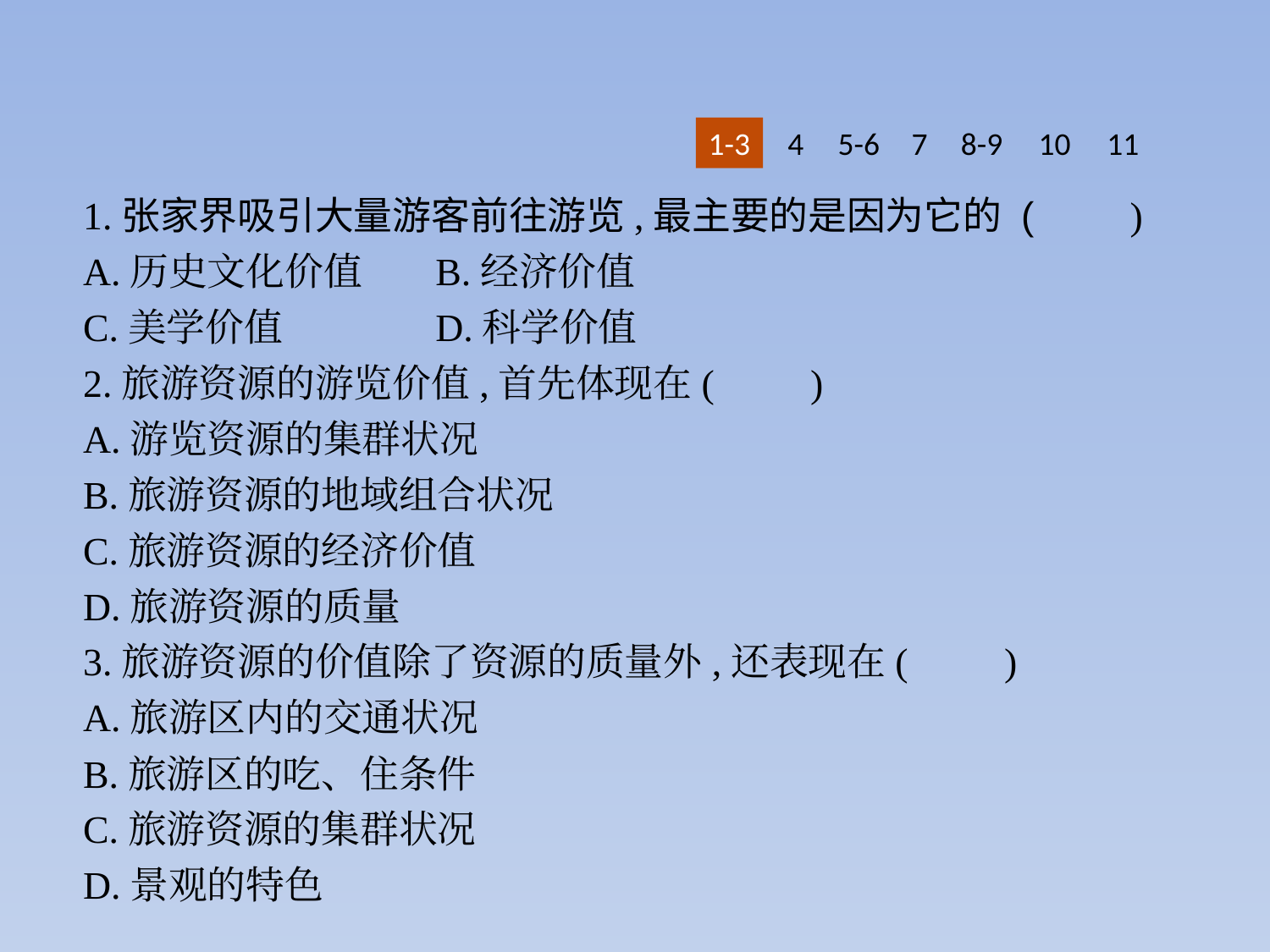

1-3
4
5-6
7
8-9
10
11
1.张家界吸引大量游客前往游览,最主要的是因为它的 (　　)
A.历史文化价值	B.经济价值
C.美学价值		D.科学价值
2.旅游资源的游览价值,首先体现在(　　)
A.游览资源的集群状况
B.旅游资源的地域组合状况
C.旅游资源的经济价值
D.旅游资源的质量
3.旅游资源的价值除了资源的质量外,还表现在(　　)
A.旅游区内的交通状况
B.旅游区的吃、住条件
C.旅游资源的集群状况
D.景观的特色